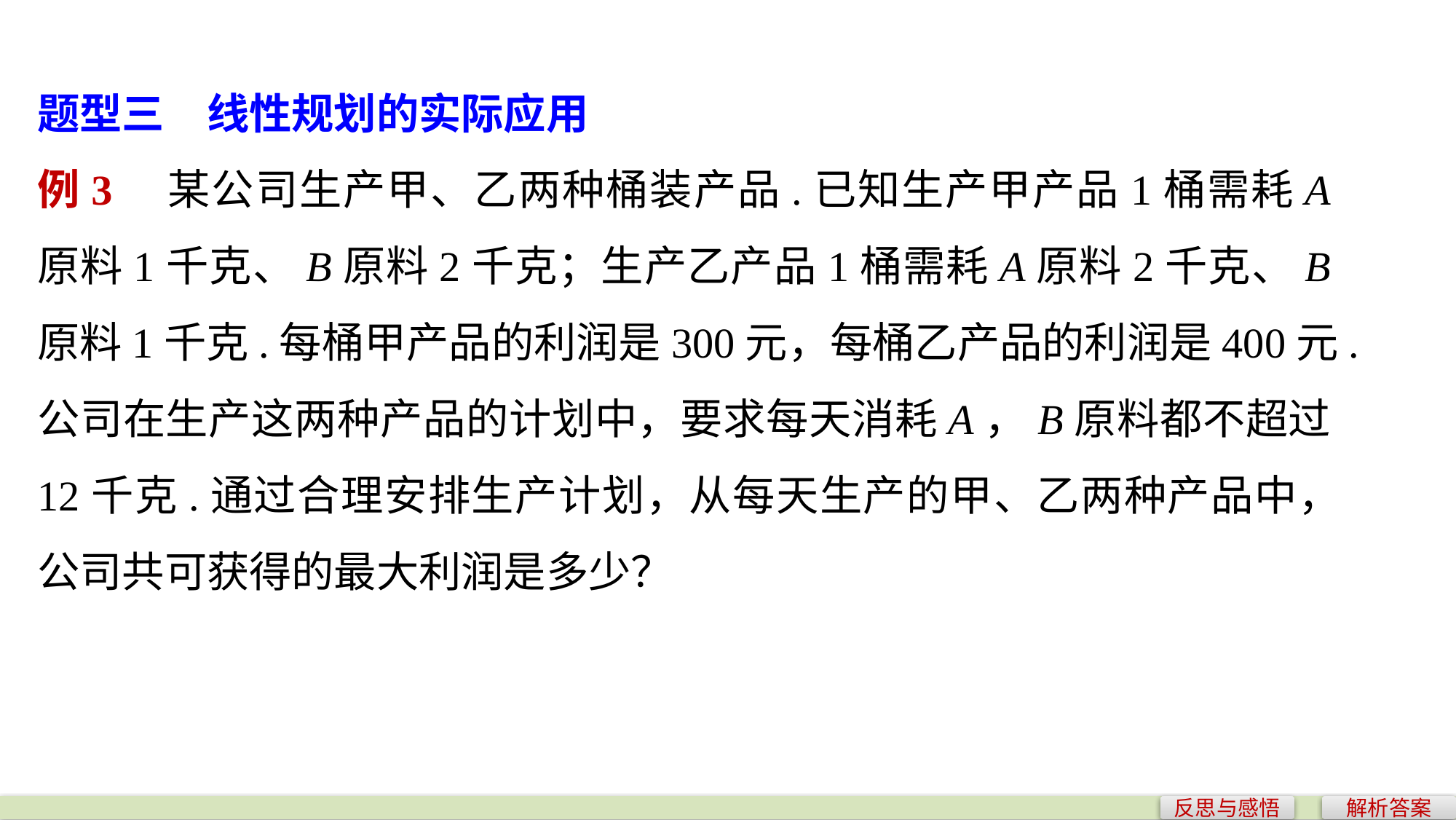

题型三　线性规划的实际应用
例3　某公司生产甲、乙两种桶装产品.已知生产甲产品1桶需耗A原料1千克、B原料2千克；生产乙产品1桶需耗A原料2千克、B原料1千克.每桶甲产品的利润是300元，每桶乙产品的利润是400元.公司在生产这两种产品的计划中，要求每天消耗A，B原料都不超过12千克.通过合理安排生产计划，从每天生产的甲、乙两种产品中，公司共可获得的最大利润是多少？
反思与感悟
解析答案